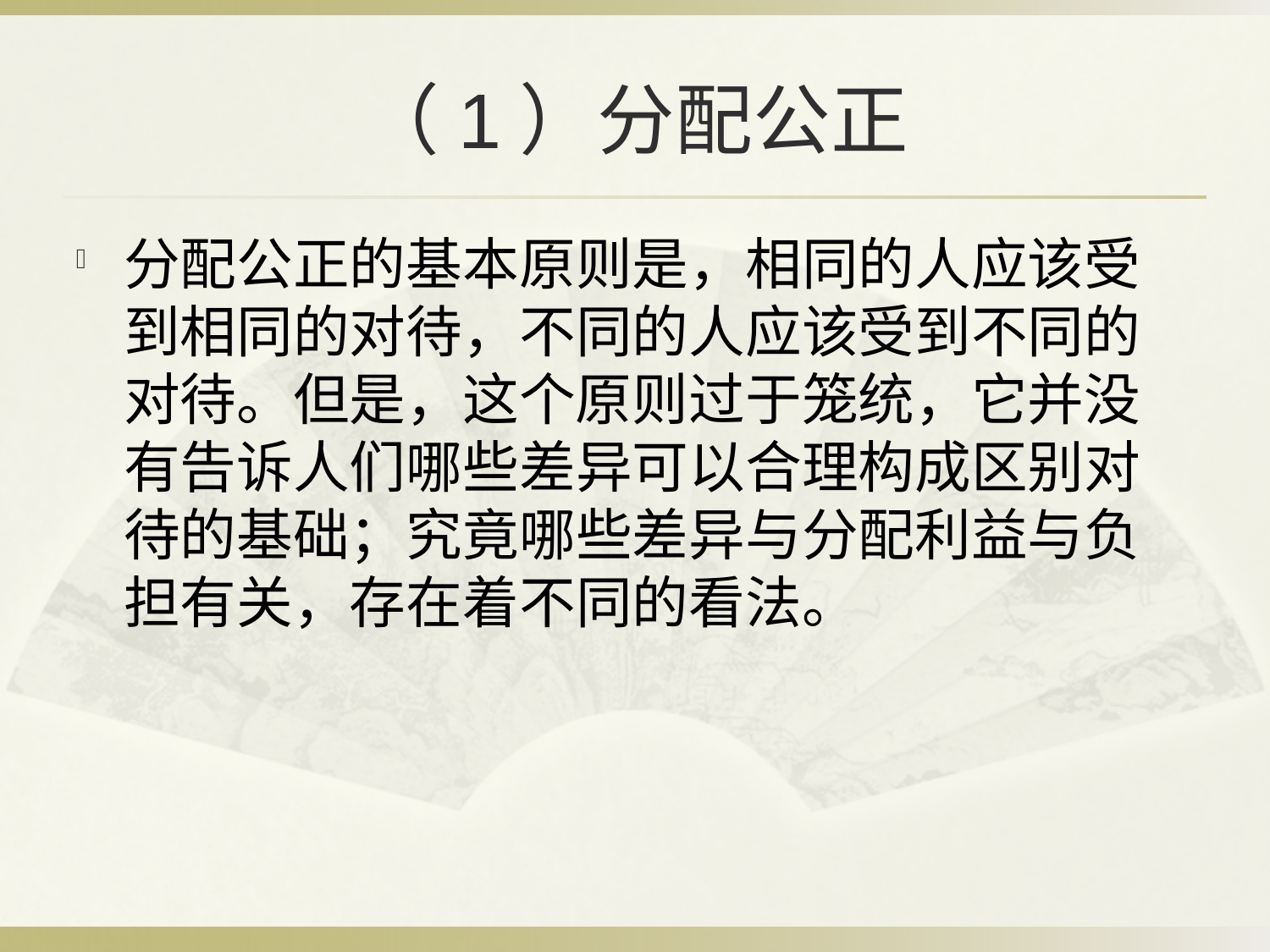

# （1）分配公正
分配公正的基本原则是，相同的人应该受到相同的对待，不同的人应该受到不同的对待。但是，这个原则过于笼统，它并没有告诉人们哪些差异可以合理构成区别对待的基础；究竟哪些差异与分配利益与负担有关，存在着不同的看法。